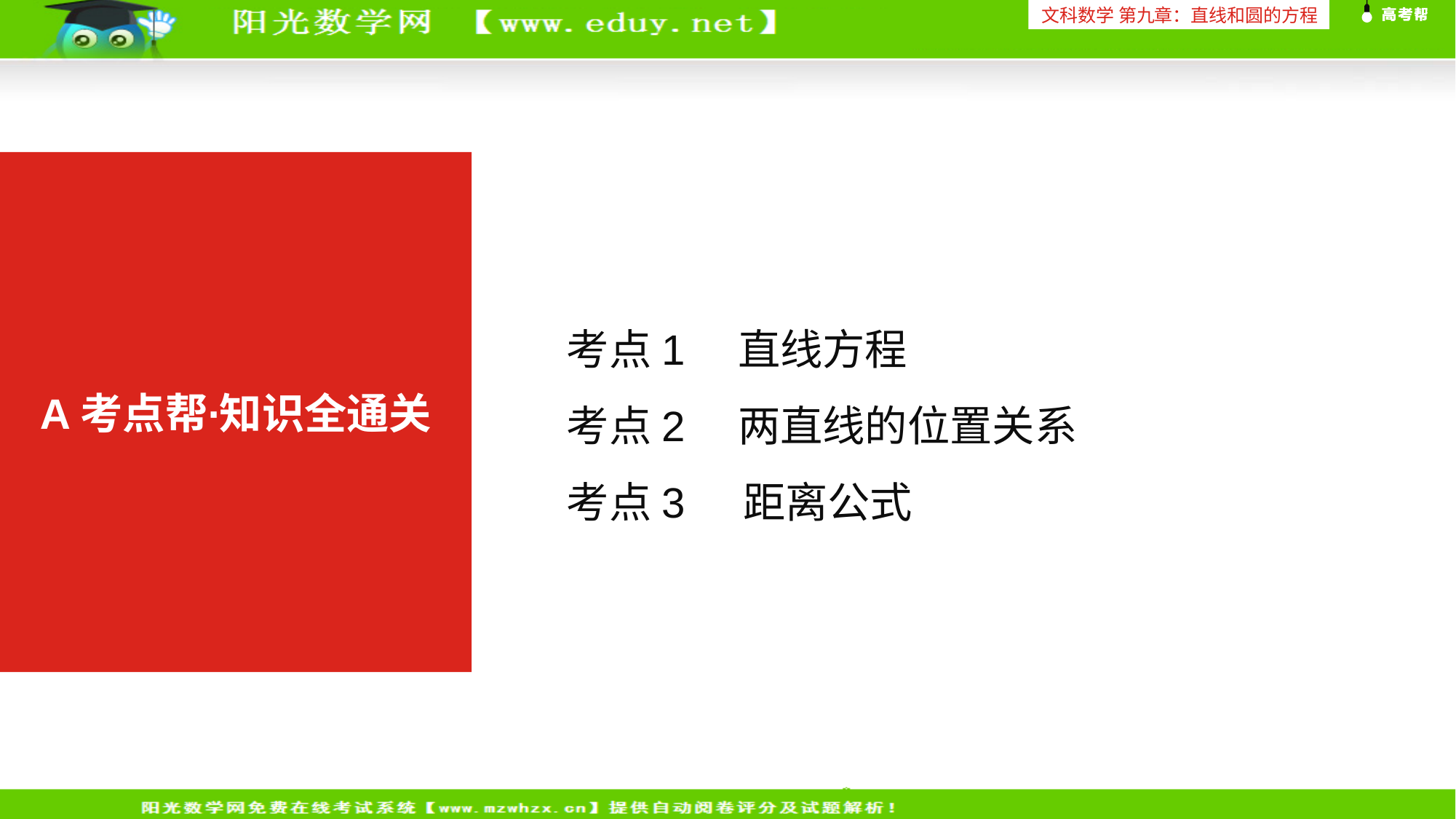

文科数学 第九章：直线和圆的方程
考点1　直线方程
考点2　两直线的位置关系
考点3    距离公式
A考点帮∙知识全通关